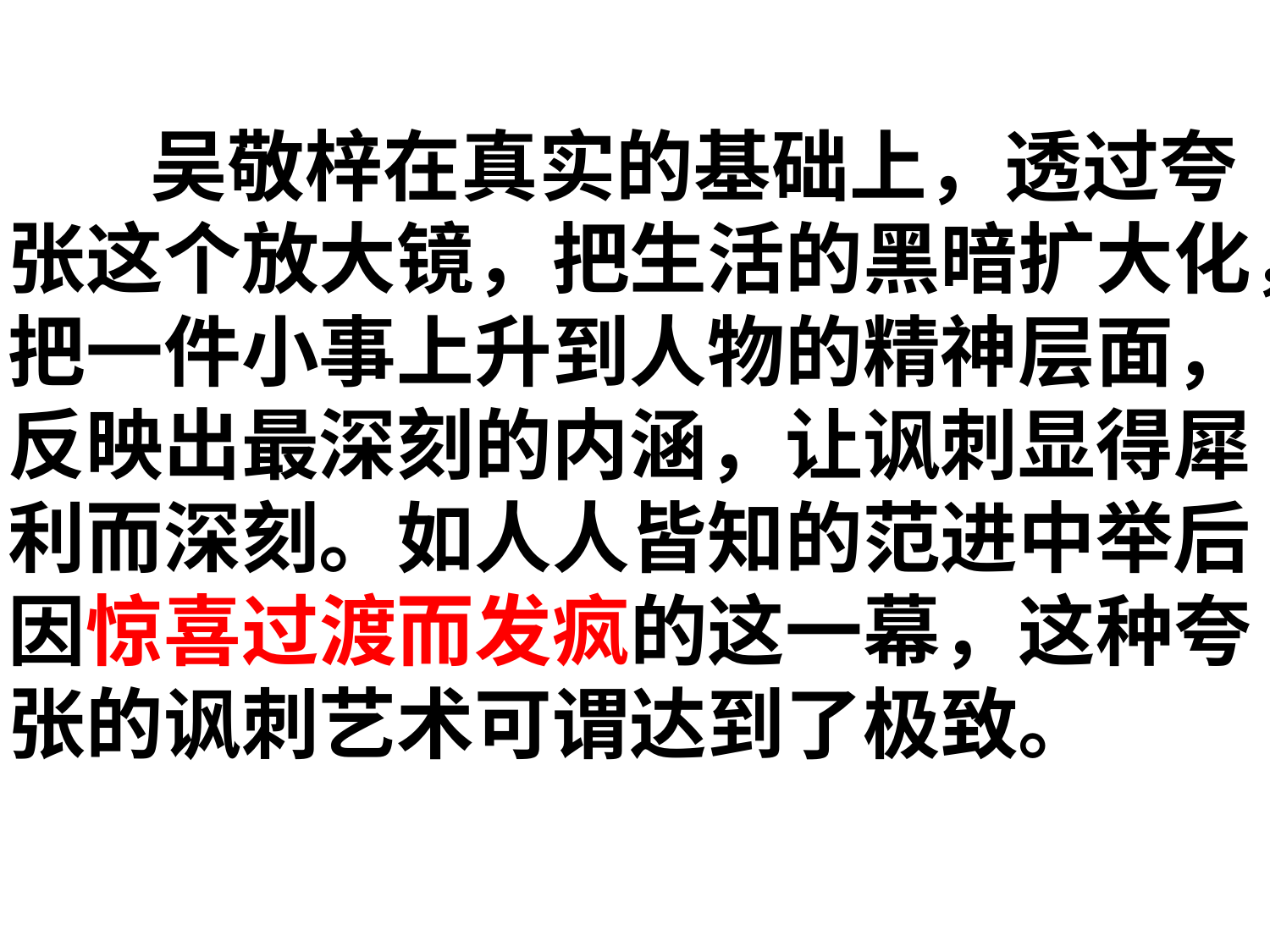

吴敬梓在真实的基础上，透过夸张这个放大镜，把生活的黑暗扩大化，把一件小事上升到人物的精神层面，反映出最深刻的内涵，让讽刺显得犀利而深刻。如人人皆知的范进中举后因惊喜过渡而发疯的这一幕，这种夸张的讽刺艺术可谓达到了极致。